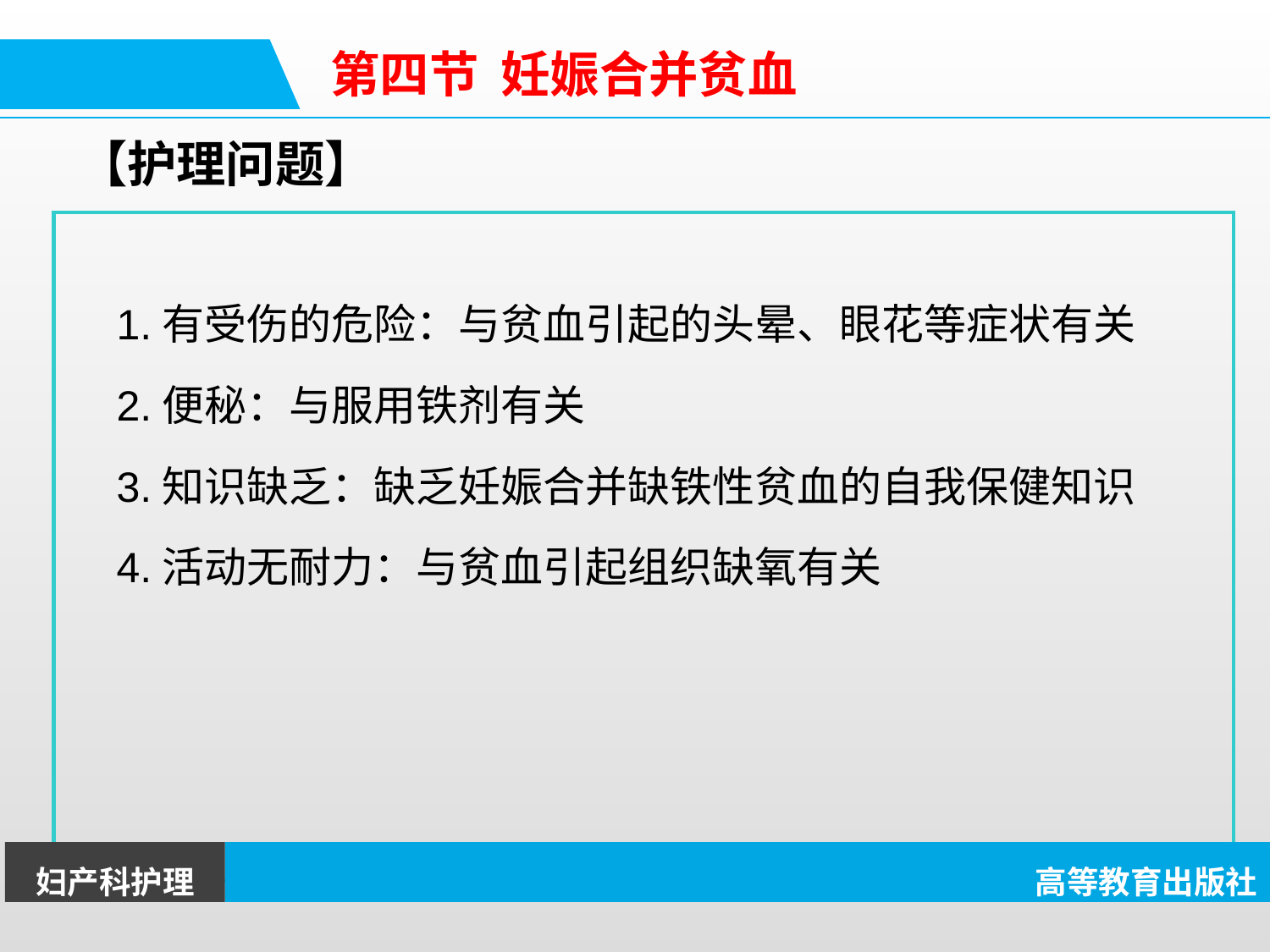

第四节  妊娠合并贫血

【护理问题】

1.有受伤的危险：与贫血引起的头晕、眼花等症状有关
2.便秘：与服用铁剂有关
3.知识缺乏：缺乏妊娠合并缺铁性贫血的自我保健知识
4.活动无耐力：与贫血引起组织缺氧有关

妇产科护理
高等教育出版社